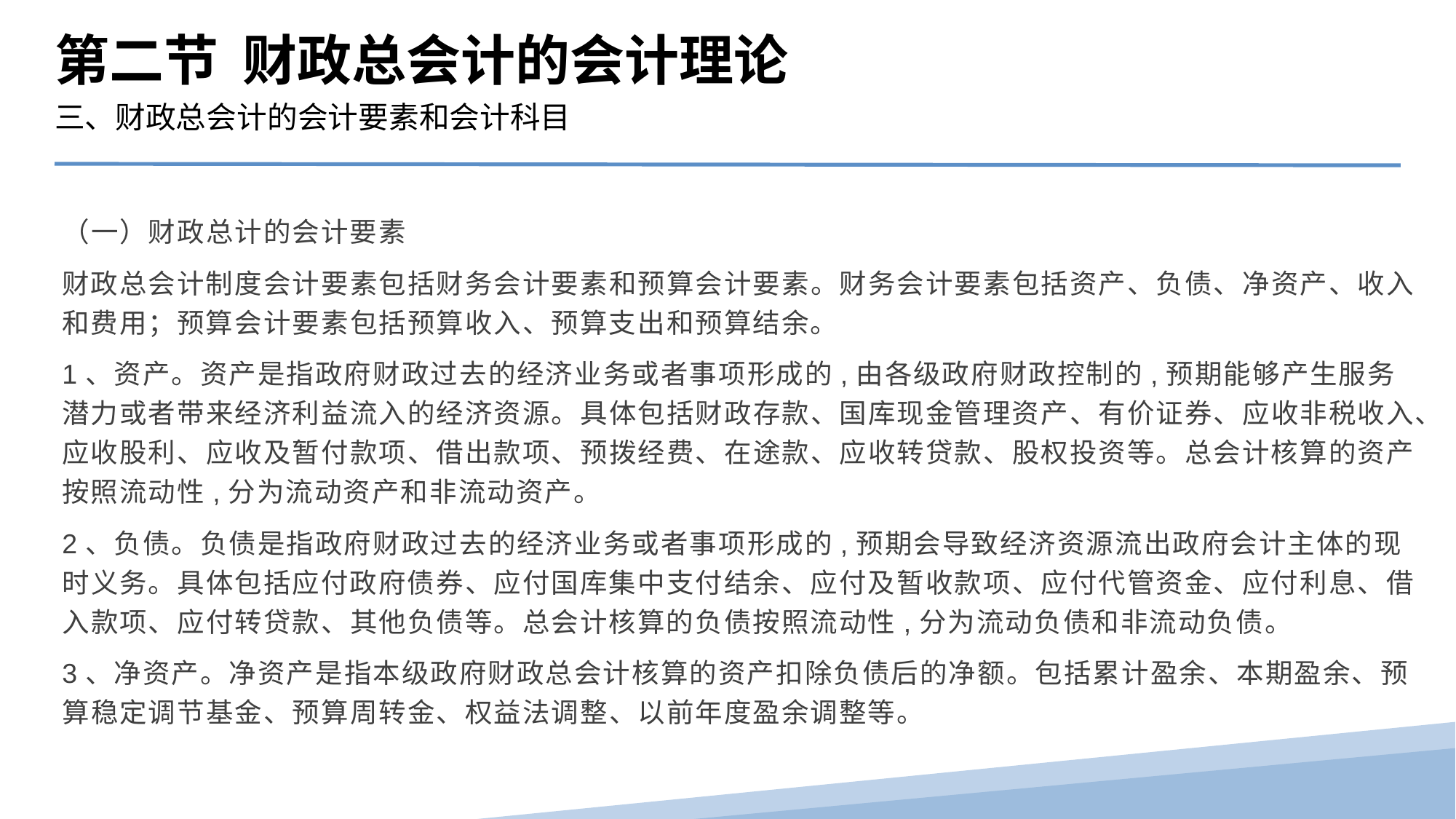

第二节  财政总会计的会计理论
三、财政总会计的会计要素和会计科目
（一）财政总计的会计要素
财政总会计制度会计要素包括财务会计要素和预算会计要素。财务会计要素包括资产、负债、净资产、收入和费用；预算会计要素包括预算收入、预算支出和预算结余。
1、资产。资产是指政府财政过去的经济业务或者事项形成的,由各级政府财政控制的,预期能够产生服务潜力或者带来经济利益流入的经济资源。具体包括财政存款、国库现金管理资产、有价证券、应收非税收入、应收股利、应收及暂付款项、借出款项、预拨经费、在途款、应收转贷款、股权投资等。总会计核算的资产按照流动性,分为流动资产和非流动资产。
2、负债。负债是指政府财政过去的经济业务或者事项形成的,预期会导致经济资源流出政府会计主体的现时义务。具体包括应付政府债券、应付国库集中支付结余、应付及暂收款项、应付代管资金、应付利息、借入款项、应付转贷款、其他负债等。总会计核算的负债按照流动性,分为流动负债和非流动负债。
3、净资产。净资产是指本级政府财政总会计核算的资产扣除负债后的净额。包括累计盈余、本期盈余、预算稳定调节基金、预算周转金、权益法调整、以前年度盈余调整等。